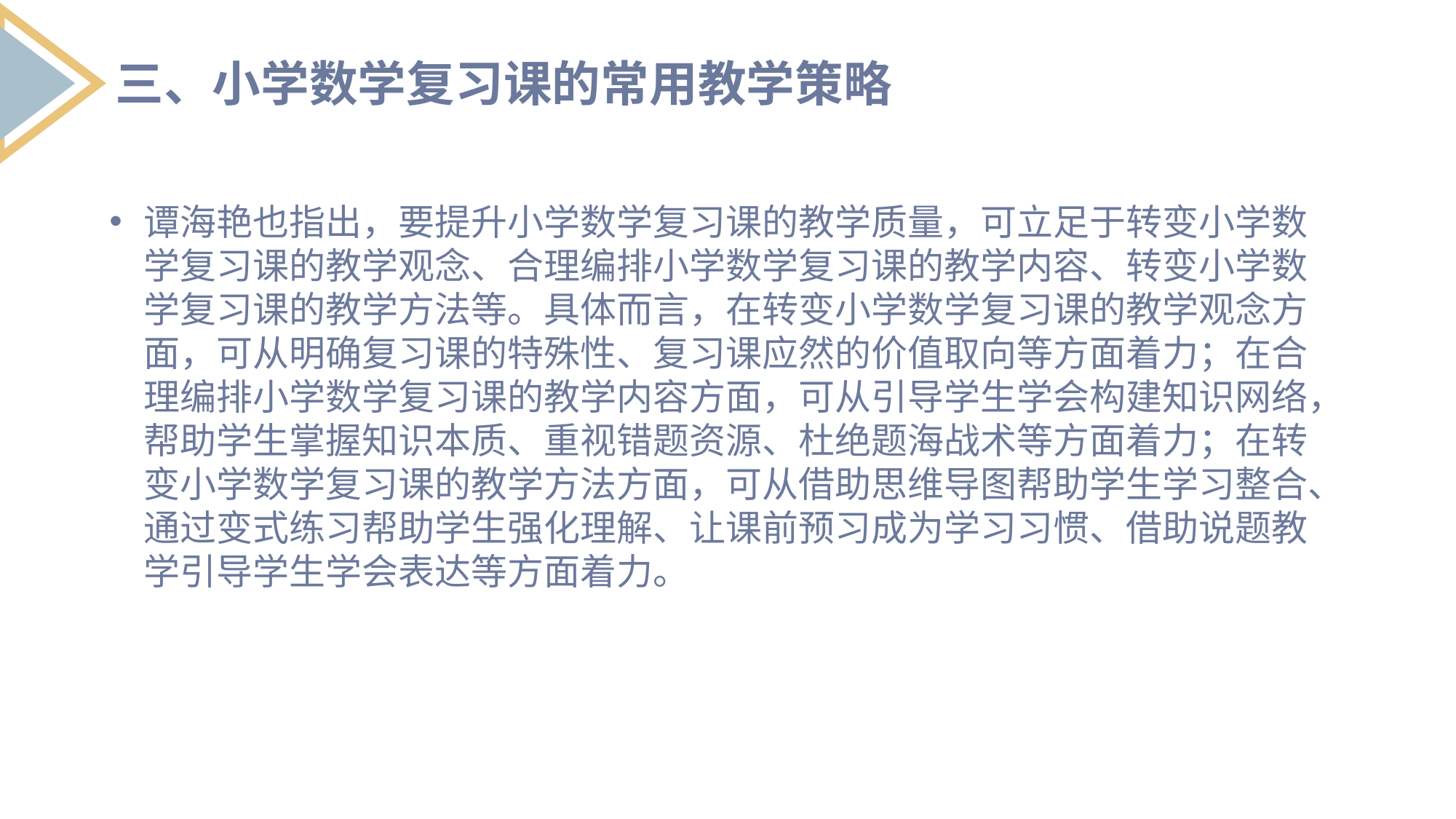

三、小学数学复习课的常用教学策略
谭海艳也指出，要提升小学数学复习课的教学质量，可立足于转变小学数学复习课的教学观念、合理编排小学数学复习课的教学内容、转变小学数学复习课的教学方法等。具体而言，在转变小学数学复习课的教学观念方面，可从明确复习课的特殊性、复习课应然的价值取向等方面着力；在合理编排小学数学复习课的教学内容方面，可从引导学生学会构建知识网络，帮助学生掌握知识本质、重视错题资源、杜绝题海战术等方面着力；在转变小学数学复习课的教学方法方面，可从借助思维导图帮助学生学习整合、通过变式练习帮助学生强化理解、让课前预习成为学习习惯、借助说题教学引导学生学会表达等方面着力。